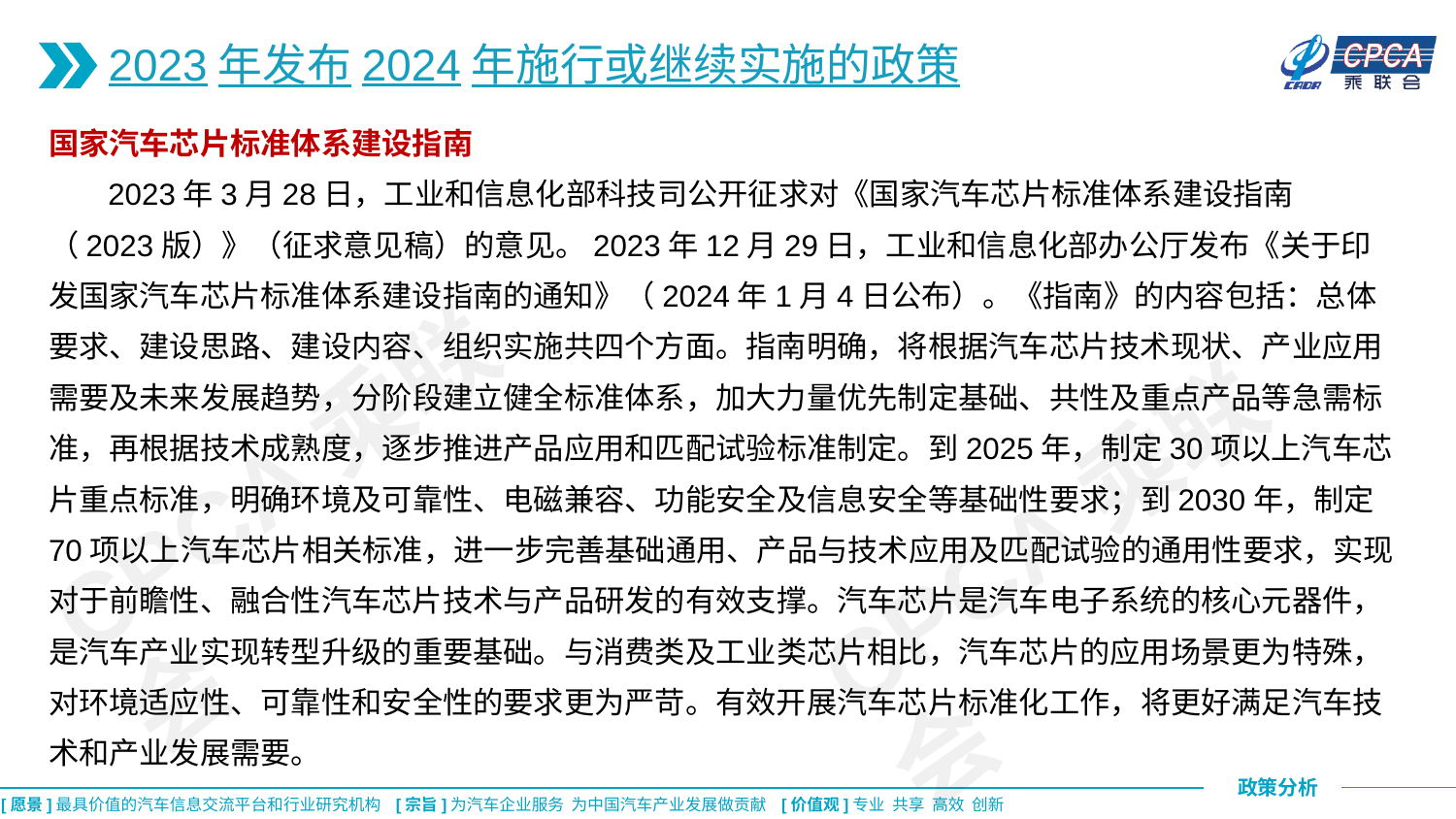

2023年发布2024年施行或继续实施的政策
国家汽车芯片标准体系建设指南
       2023年3月28日，工业和信息化部科技司公开征求对《国家汽车芯片标准体系建设指南（2023版）》（征求意见稿）的意见。2023年12月29日，工业和信息化部办公厅发布《关于印发国家汽车芯片标准体系建设指南的通知》（2024年1月4日公布）。《指南》的内容包括：总体要求、建设思路、建设内容、组织实施共四个方面。指南明确，将根据汽车芯片技术现状、产业应用需要及未来发展趋势，分阶段建立健全标准体系，加大力量优先制定基础、共性及重点产品等急需标准，再根据技术成熟度，逐步推进产品应用和匹配试验标准制定。到2025年，制定30项以上汽车芯片重点标准，明确环境及可靠性、电磁兼容、功能安全及信息安全等基础性要求；到2030年，制定70项以上汽车芯片相关标准，进一步完善基础通用、产品与技术应用及匹配试验的通用性要求，实现对于前瞻性、融合性汽车芯片技术与产品研发的有效支撑。汽车芯片是汽车电子系统的核心元器件，是汽车产业实现转型升级的重要基础。与消费类及工业类芯片相比，汽车芯片的应用场景更为特殊，对环境适应性、可靠性和安全性的要求更为严苛。有效开展汽车芯片标准化工作，将更好满足汽车技术和产业发展需要。
CPCA乘联会
CPCA乘联会